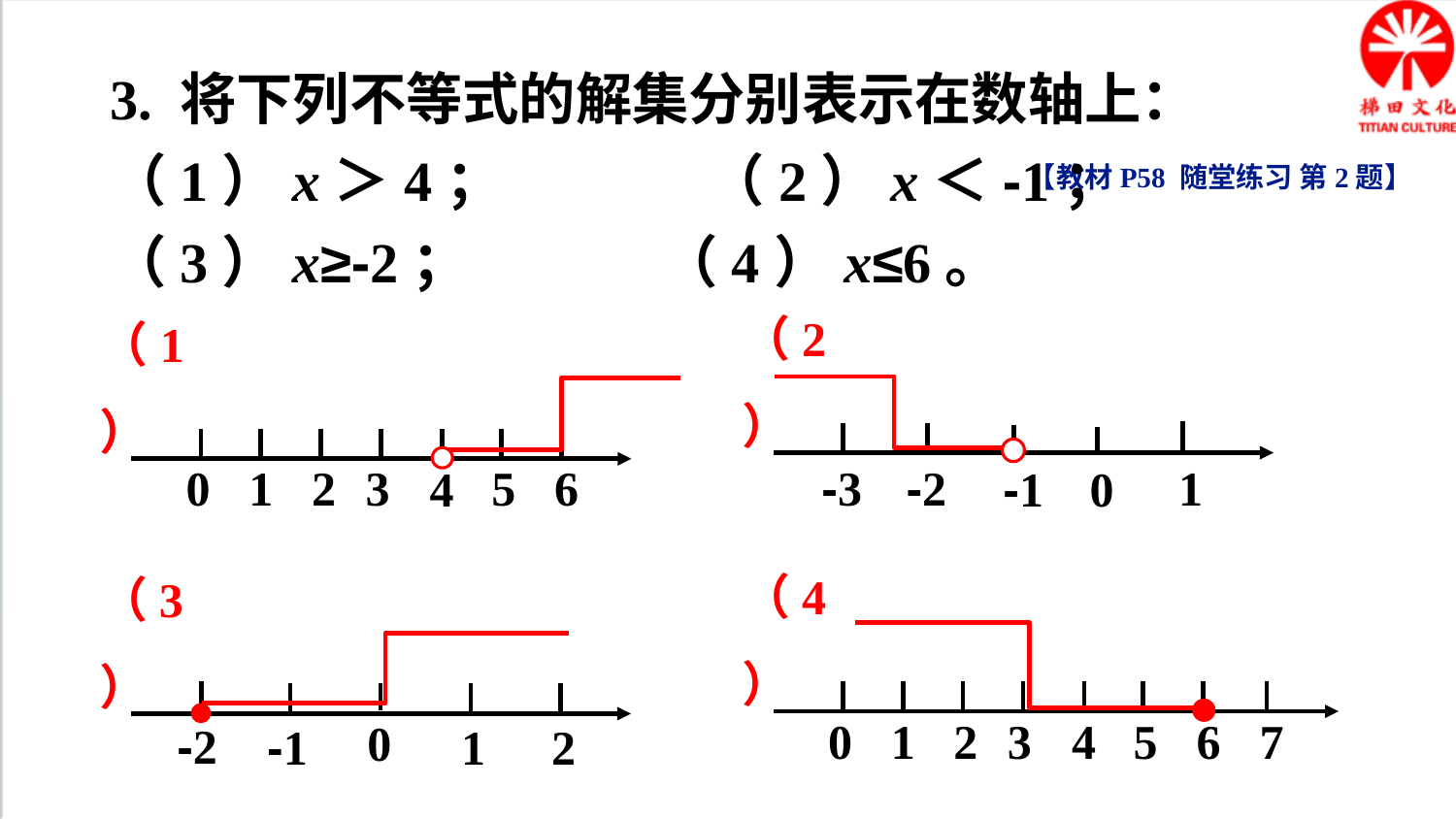

3. 将下列不等式的解集分别表示在数轴上：
（1）x＞4；                （2）x＜-1；
（3）x≥-2；               （4）x≤6。
【教材P58 随堂练习 第2题】
（2）

1
-3
-2
-1
0
（1）

1
2
3
5
6
0
4
（4）

1
2
3
5
6
7
0
4
（3）

0
-2
-1
2
1